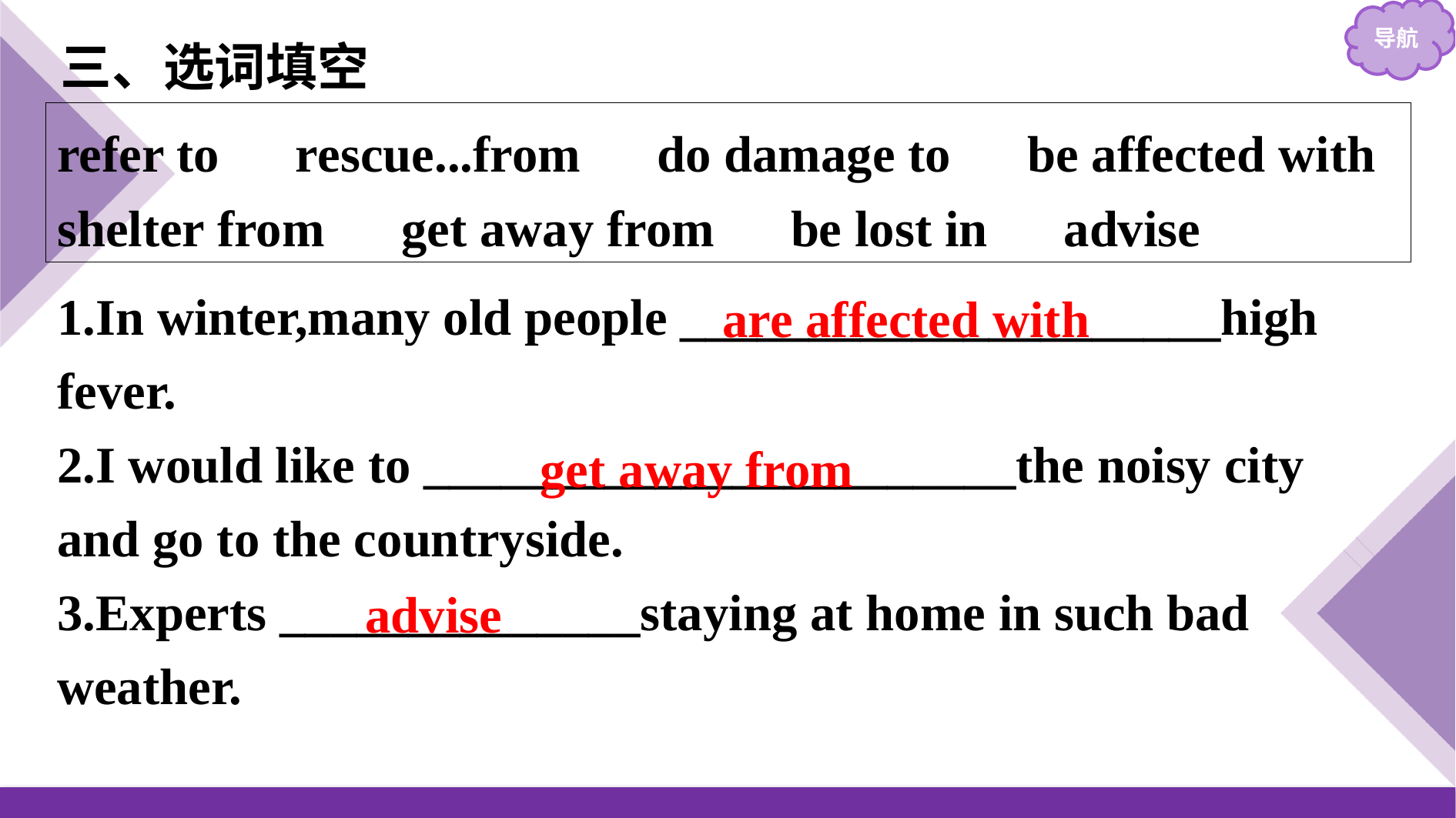

三、选词填空
refer to　rescue...from　do damage to　be affected with
shelter from　get away from　be lost in　advise
1.In winter,many old people _____________________high fever.
2.I would like to _______________________the noisy city and go to the countryside.
3.Experts ______________staying at home in such bad weather.
are affected with
get away from
advise